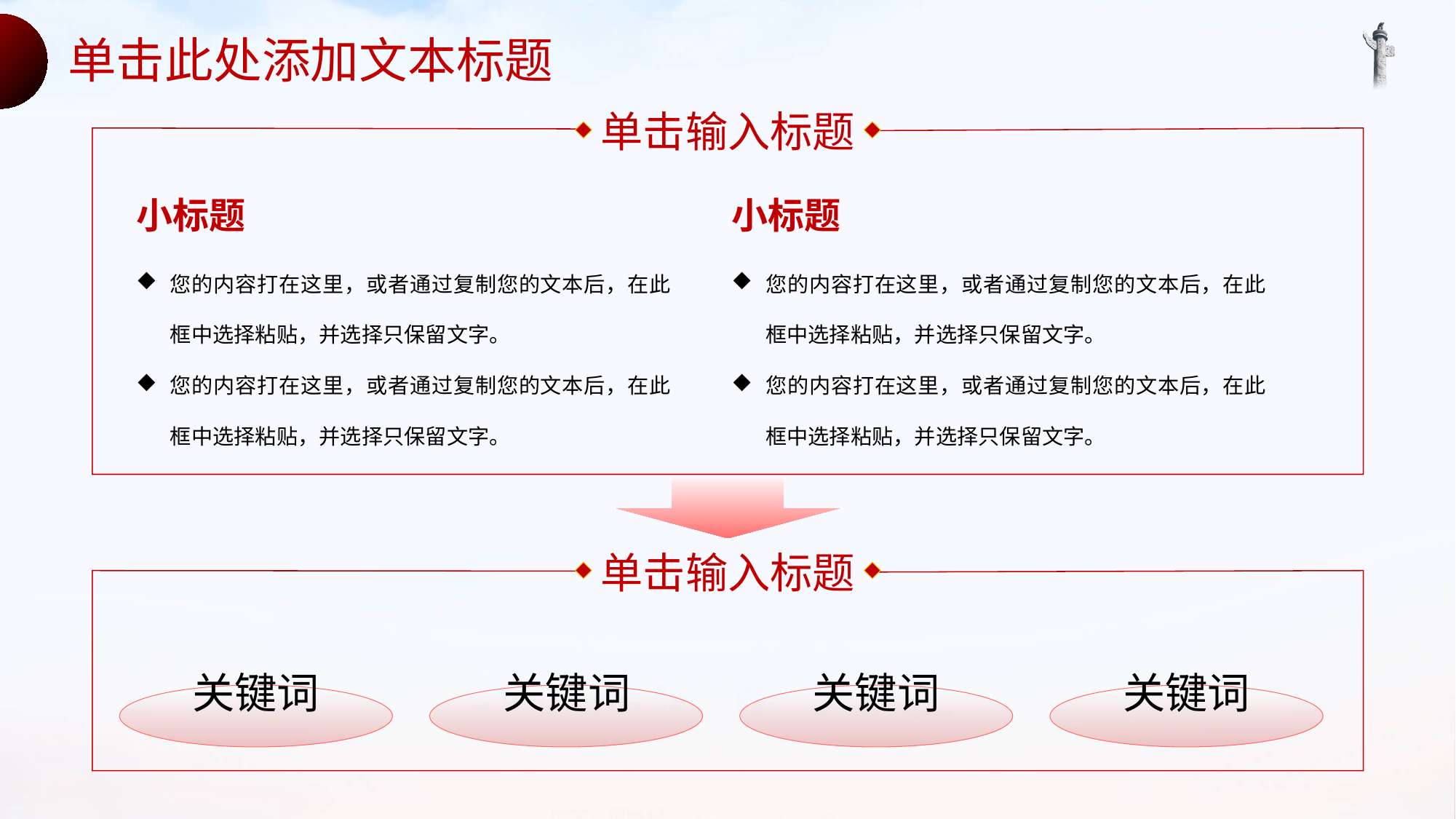

单击此处添加文本标题

单击输入标题

小标题
小标题
您的内容打在这里，或者通过复制您的文本后，在此框中选择粘贴，并选择只保留文字。
您的内容打在这里，或者通过复制您的文本后，在此框中选择粘贴，并选择只保留文字。
您的内容打在这里，或者通过复制您的文本后，在此框中选择粘贴，并选择只保留文字。
您的内容打在这里，或者通过复制您的文本后，在此框中选择粘贴，并选择只保留文字。

单击输入标题

关键词
关键词
关键词
关键词